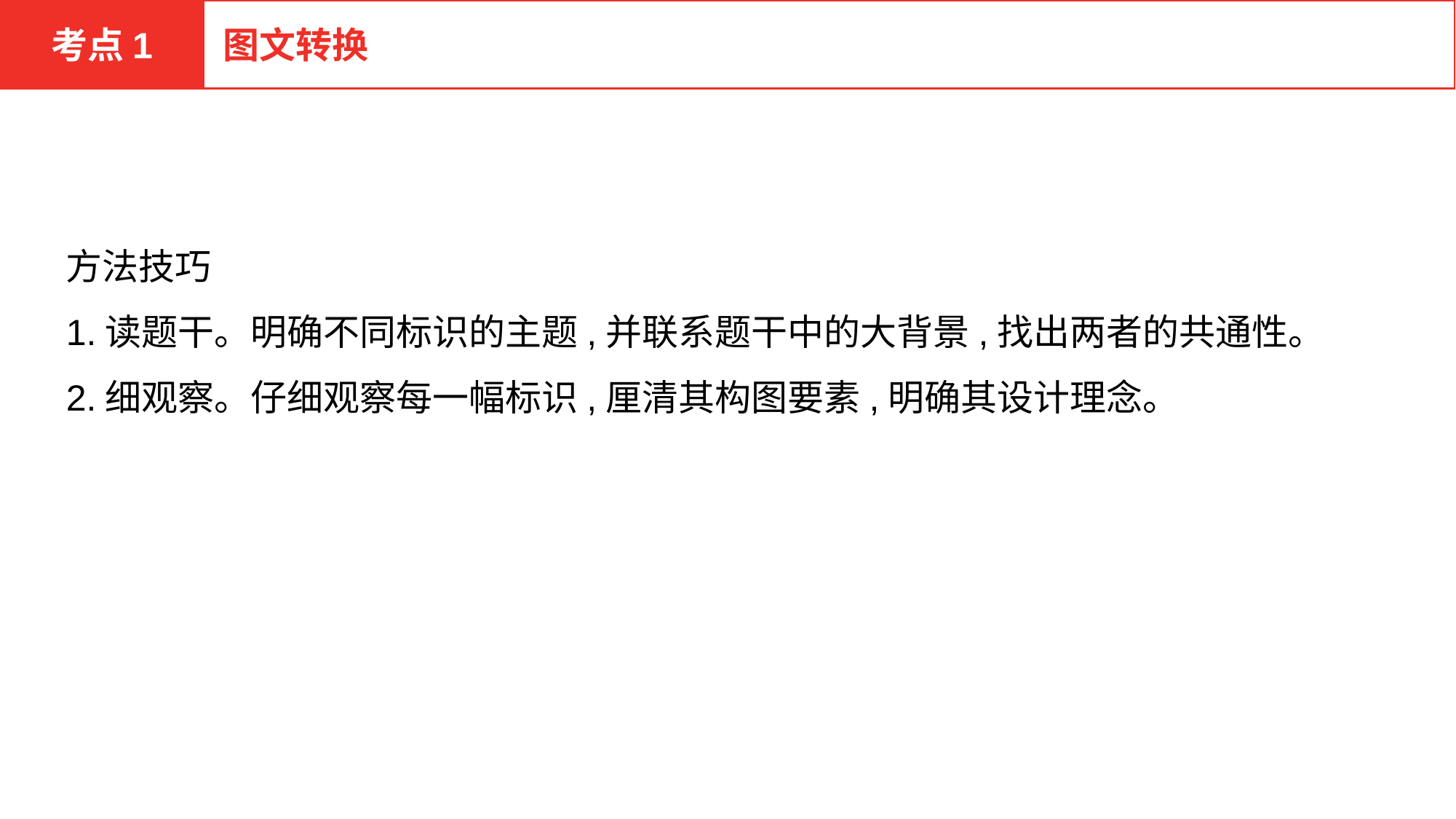

考点1
图文转换
方法技巧
1.读题干。明确不同标识的主题,并联系题干中的大背景,找出两者的共通性。
2.细观察。仔细观察每一幅标识,厘清其构图要素,明确其设计理念。